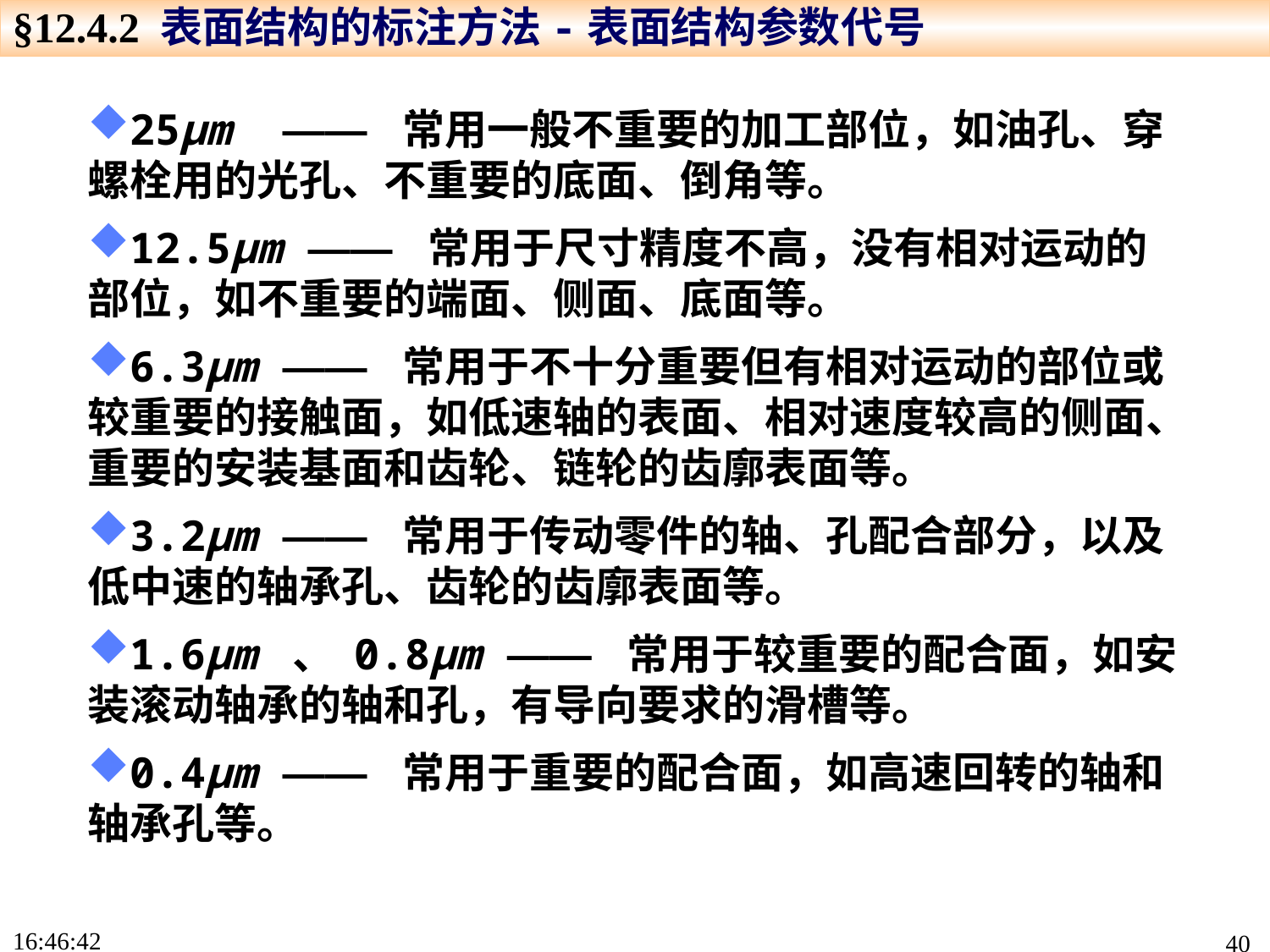

§12.4.2 表面结构的标注方法-表面结构参数代号
25μm  —— 常用一般不重要的加工部位，如油孔、穿螺栓用的光孔、不重要的底面、倒角等。
12.5μm —— 常用于尺寸精度不高，没有相对运动的部位，如不重要的端面、侧面、底面等。
6.3μm —— 常用于不十分重要但有相对运动的部位或较重要的接触面，如低速轴的表面、相对速度较高的侧面、重要的安装基面和齿轮、链轮的齿廓表面等。
3.2μm —— 常用于传动零件的轴、孔配合部分，以及低中速的轴承孔、齿轮的齿廓表面等。
1.6μm 、 0.8μm —— 常用于较重要的配合面，如安装滚动轴承的轴和孔，有导向要求的滑槽等。
0.4μm —— 常用于重要的配合面，如高速回转的轴和轴承孔等。
16:46:42
40